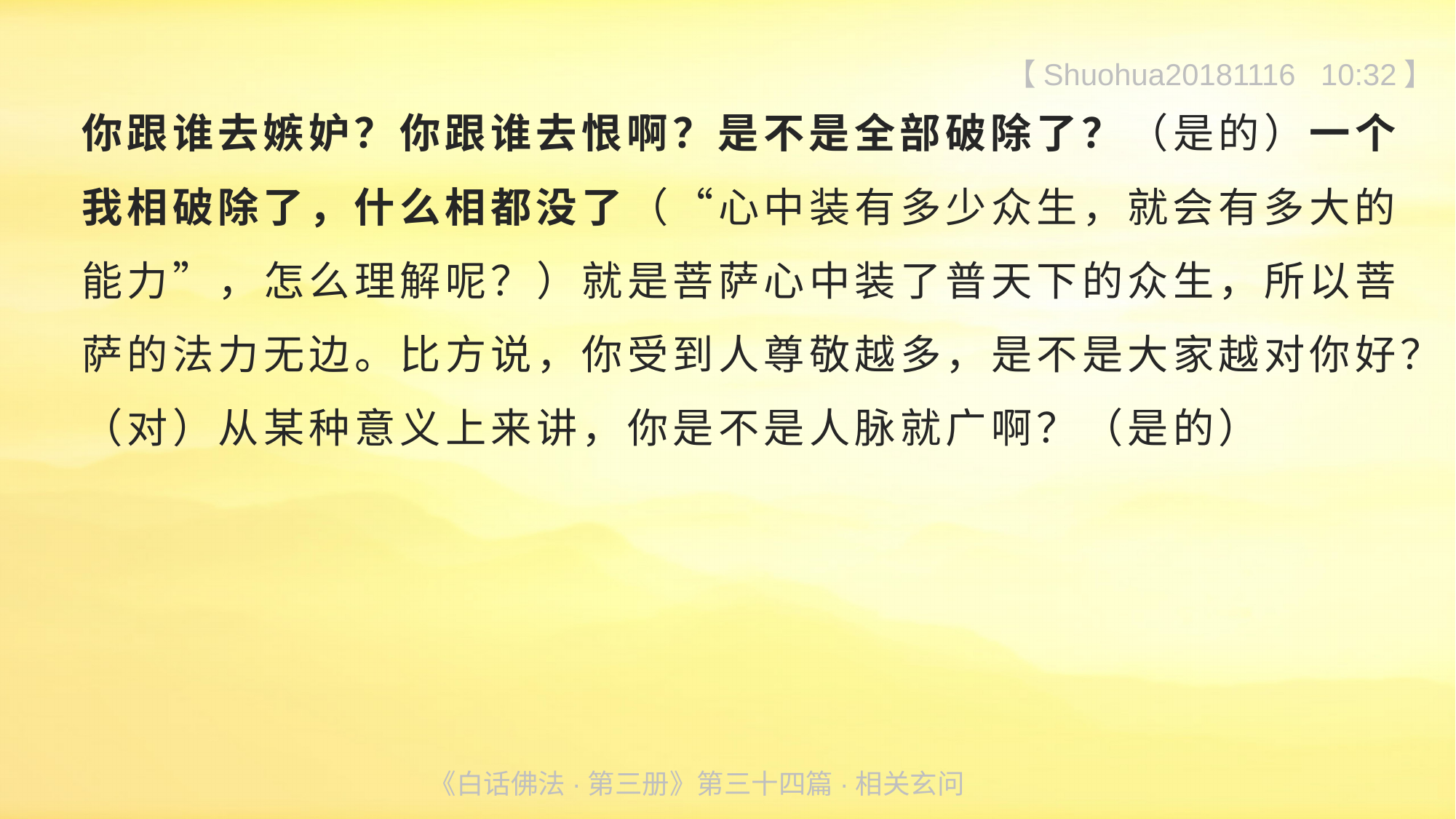

【Shuohua20181116   10:32】
你跟谁去嫉妒？你跟谁去恨啊？是不是全部破除了？（是的）一个我相破除了，什么相都没了（“心中装有多少众生，就会有多大的能力”，怎么理解呢？）就是菩萨心中装了普天下的众生，所以菩萨的法力无边。比方说，你受到人尊敬越多，是不是大家越对你好？（对）从某种意义上来讲，你是不是人脉就广啊？（是的）
《白话佛法·第三册》第三十四篇·相关玄问